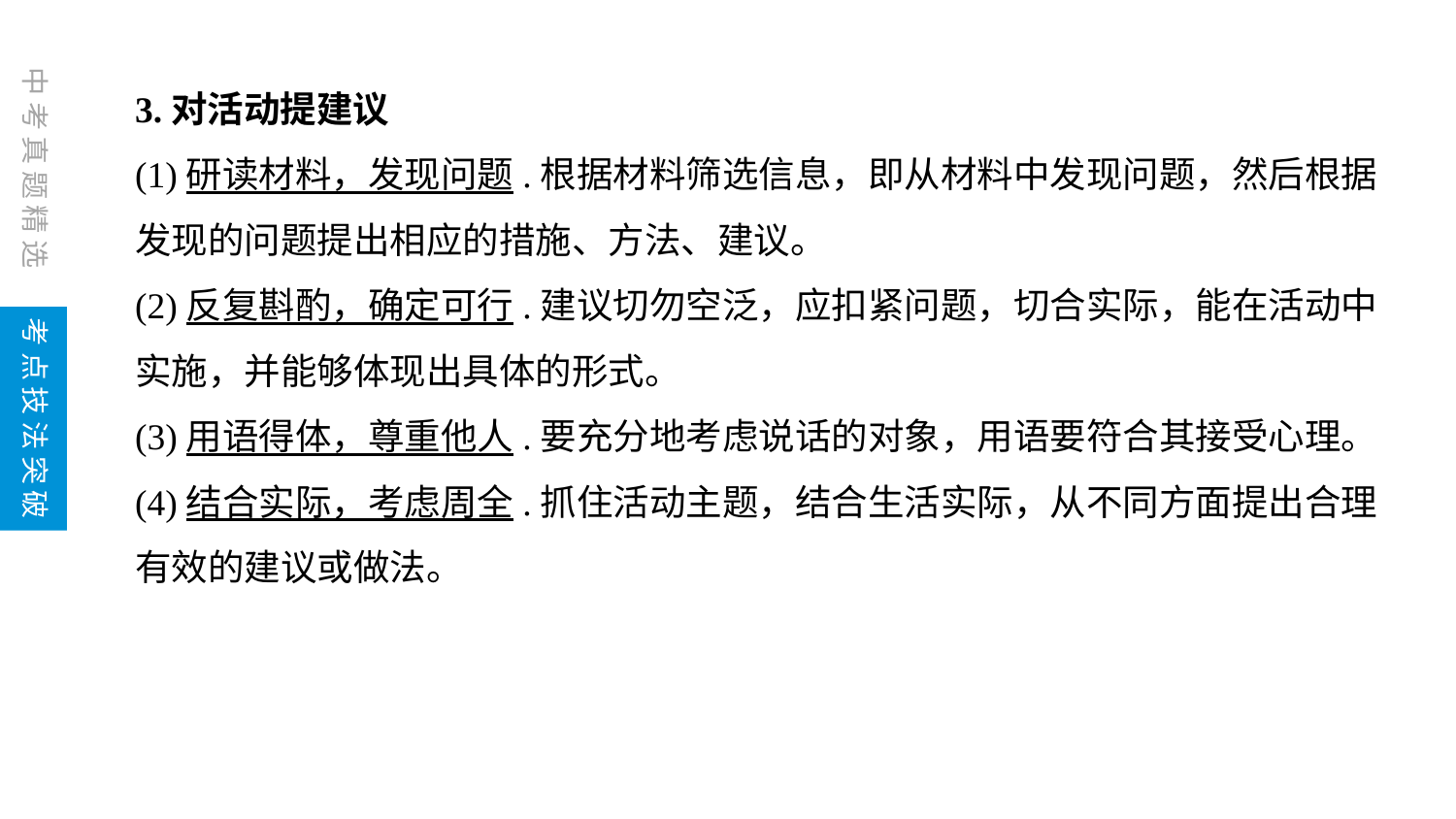

3.对活动提建议
(1)研读材料，发现问题.根据材料筛选信息，即从材料中发现问题，然后根据发现的问题提出相应的措施、方法、建议。
(2)反复斟酌，确定可行.建议切勿空泛，应扣紧问题，切合实际，能在活动中实施，并能够体现出具体的形式。
(3)用语得体，尊重他人.要充分地考虑说话的对象，用语要符合其接受心理。
(4)结合实际，考虑周全.抓住活动主题，结合生活实际，从不同方面提出合理有效的建议或做法。